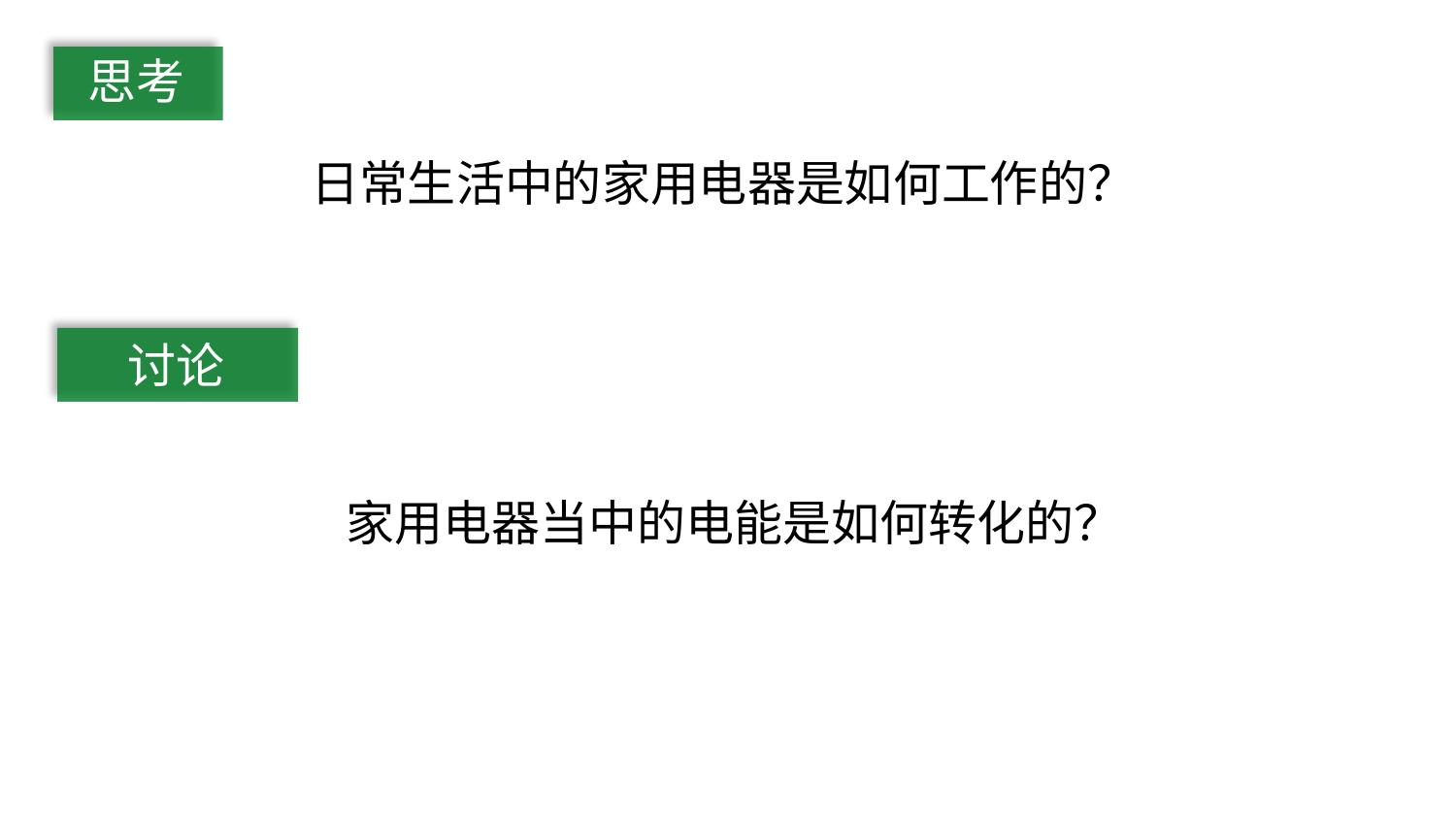

思考

日常生活中的家用电器是如何工作的？
讨论

家用电器当中的电能是如何转化的？